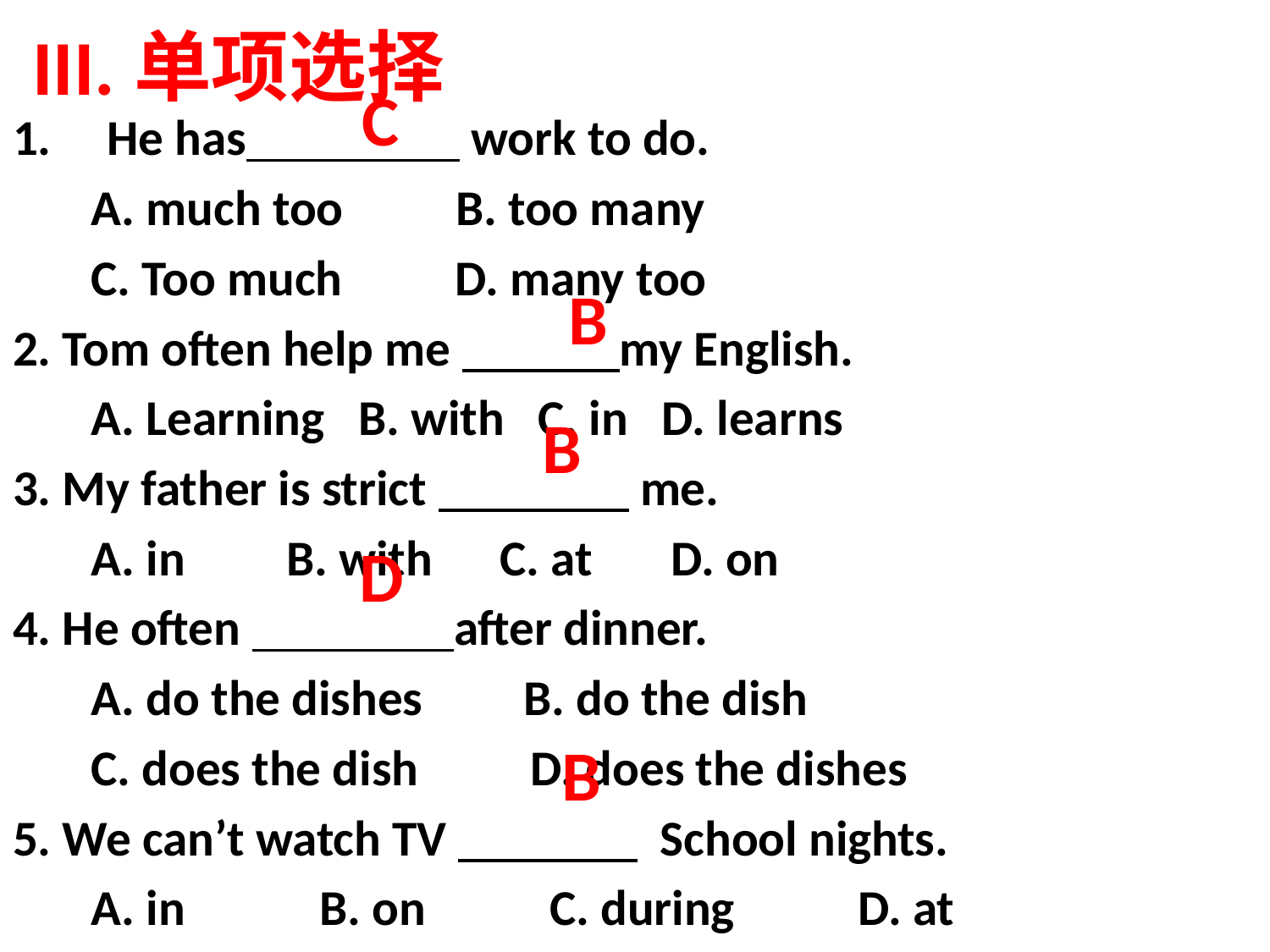

# III.单项选择
  C
He has                    work to do.
       A. much too          B. too many
       C. Too much          D. many too
2. Tom often help me               my English.
       A. Learning   B. with   C. in   D. learns
3. My father is strict                   me.
       A. in         B. with      C. at       D. on
4. He often                   after dinner.
       A. do the dishes         B. do the dish
       C. does the dish          D. does the dishes
5. We can’t watch TV                   School nights.
       A. in            B. on           C. during           D. at

     B
    B
           D
    B